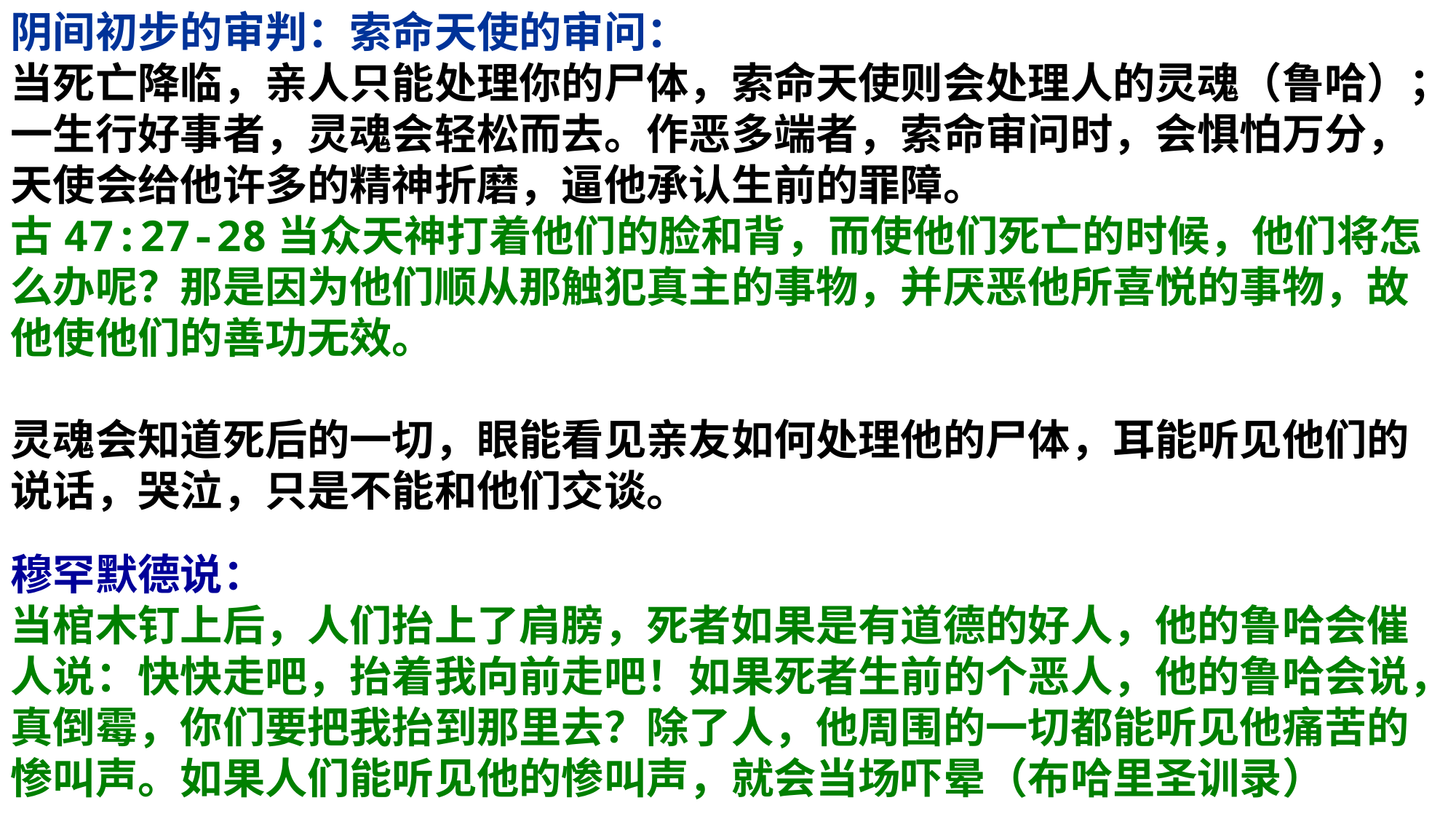

阴间初步的审判：索命天使的审问：
当死亡降临，亲人只能处理你的尸体，索命天使则会处理人的灵魂（鲁哈）；一生行好事者，灵魂会轻松而去。作恶多端者，索命审问时，会惧怕万分，天使会给他许多的精神折磨，逼他承认生前的罪障。
古47:27-28当众天神打着他们的脸和背，而使他们死亡的时候，他们将怎么办呢？那是因为他们顺从那触犯真主的事物，并厌恶他所喜悦的事物，故他使他们的善功无效。

灵魂会知道死后的一切，眼能看见亲友如何处理他的尸体，耳能听见他们的说话，哭泣，只是不能和他们交谈。

穆罕默德说：
当棺木钉上后，人们抬上了肩膀，死者如果是有道德的好人，他的鲁哈会催人说：快快走吧，抬着我向前走吧！如果死者生前的个恶人，他的鲁哈会说，真倒霉，你们要把我抬到那里去？除了人，他周围的一切都能听见他痛苦的惨叫声。如果人们能听见他的惨叫声，就会当场吓晕（布哈里圣训录）